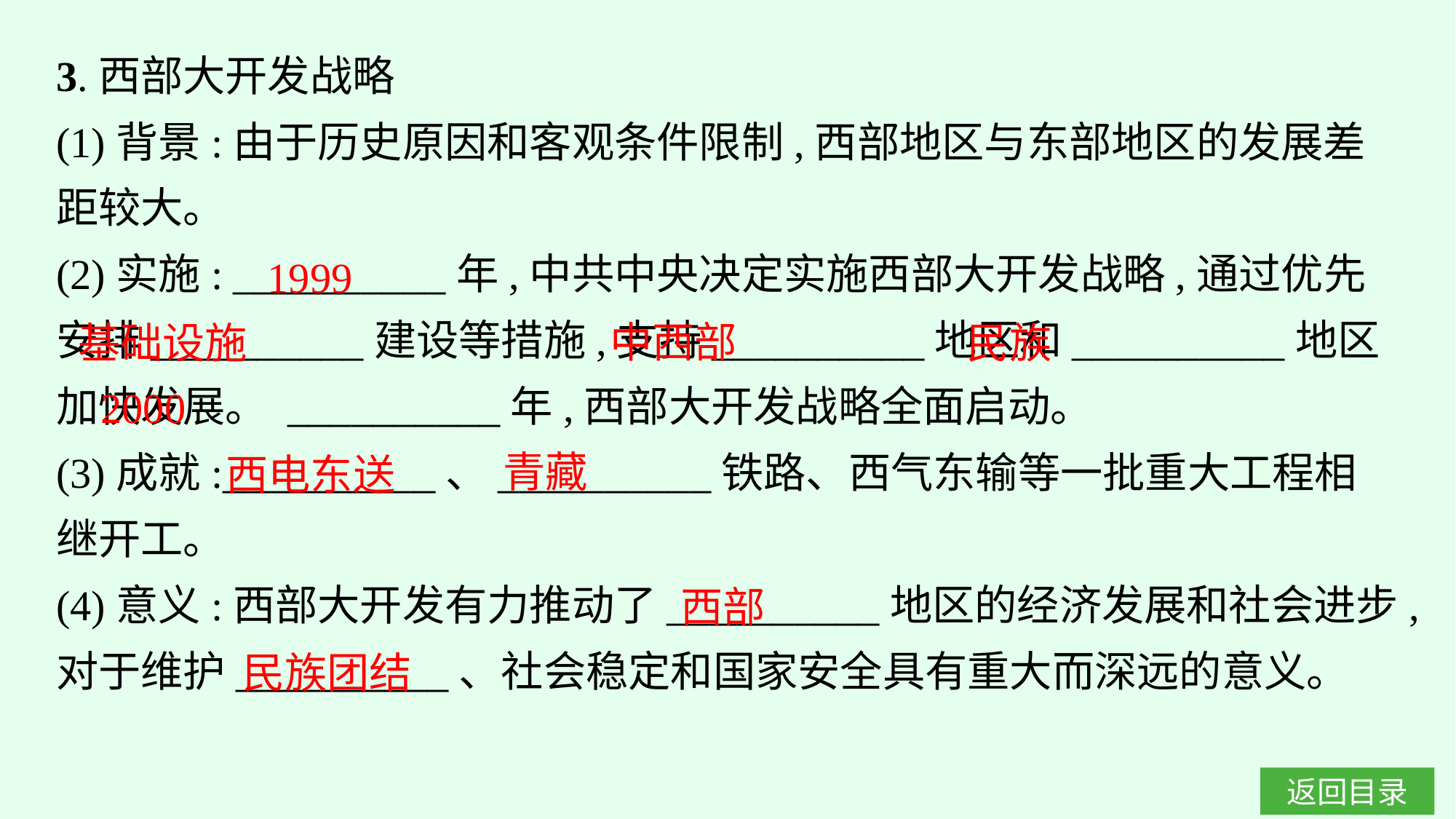

3.西部大开发战略
(1)背景:由于历史原因和客观条件限制,西部地区与东部地区的发展差距较大。
(2)实施: __________年,中共中央决定实施西部大开发战略,通过优先安排__________建设等措施,支持__________地区和__________地区加快发展。 __________年,西部大开发战略全面启动。
(3)成就:__________、__________铁路、西气东输等一批重大工程相继开工。
(4)意义:西部大开发有力推动了__________地区的经济发展和社会进步,对于维护__________、社会稳定和国家安全具有重大而深远的意义。
1999
中西部
基础设施
民族
2000
青藏
西电东送
西部
民族团结